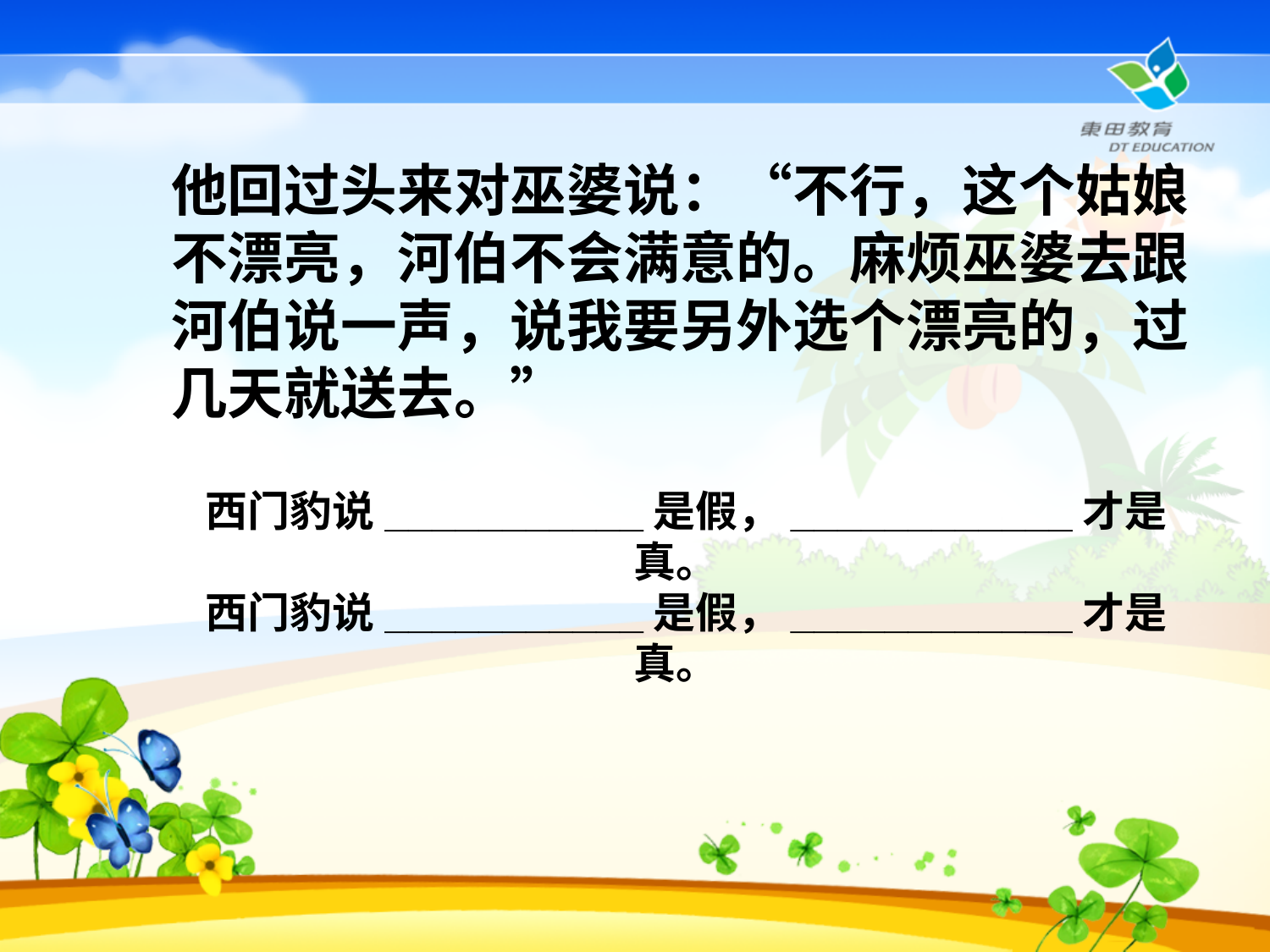

他回过头来对巫婆说：“不行，这个姑娘不漂亮，河伯不会满意的。麻烦巫婆去跟河伯说一声，说我要另外选个漂亮的，过几天就送去。”
西门豹说___________是假，____________才是真。
西门豹说___________是假，____________才是真。